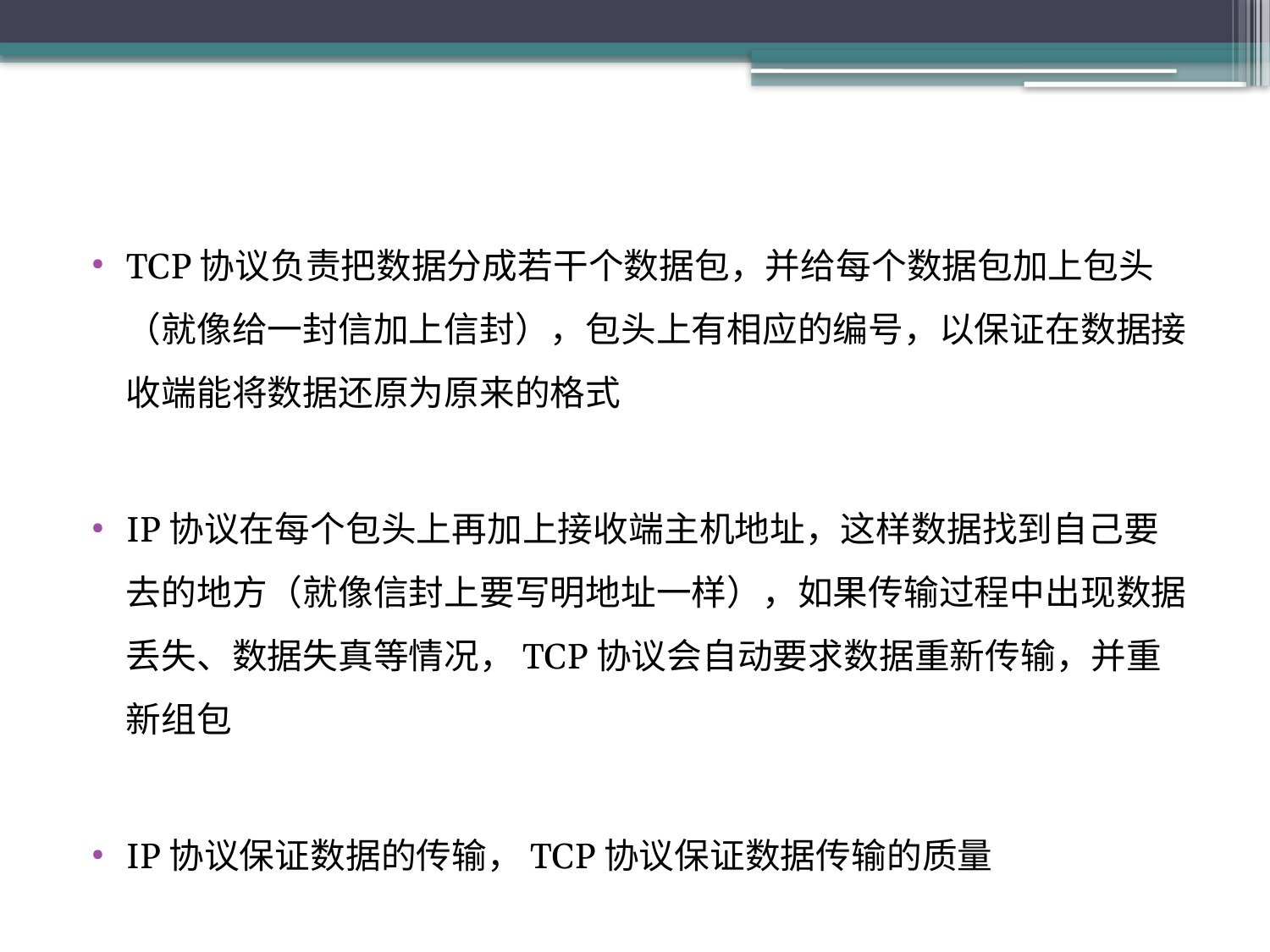

#
TCP协议负责把数据分成若干个数据包，并给每个数据包加上包头（就像给一封信加上信封），包头上有相应的编号，以保证在数据接收端能将数据还原为原来的格式

IP协议在每个包头上再加上接收端主机地址，这样数据找到自己要去的地方（就像信封上要写明地址一样），如果传输过程中出现数据丢失、数据失真等情况，TCP协议会自动要求数据重新传输，并重新组包

IP协议保证数据的传输，TCP协议保证数据传输的质量